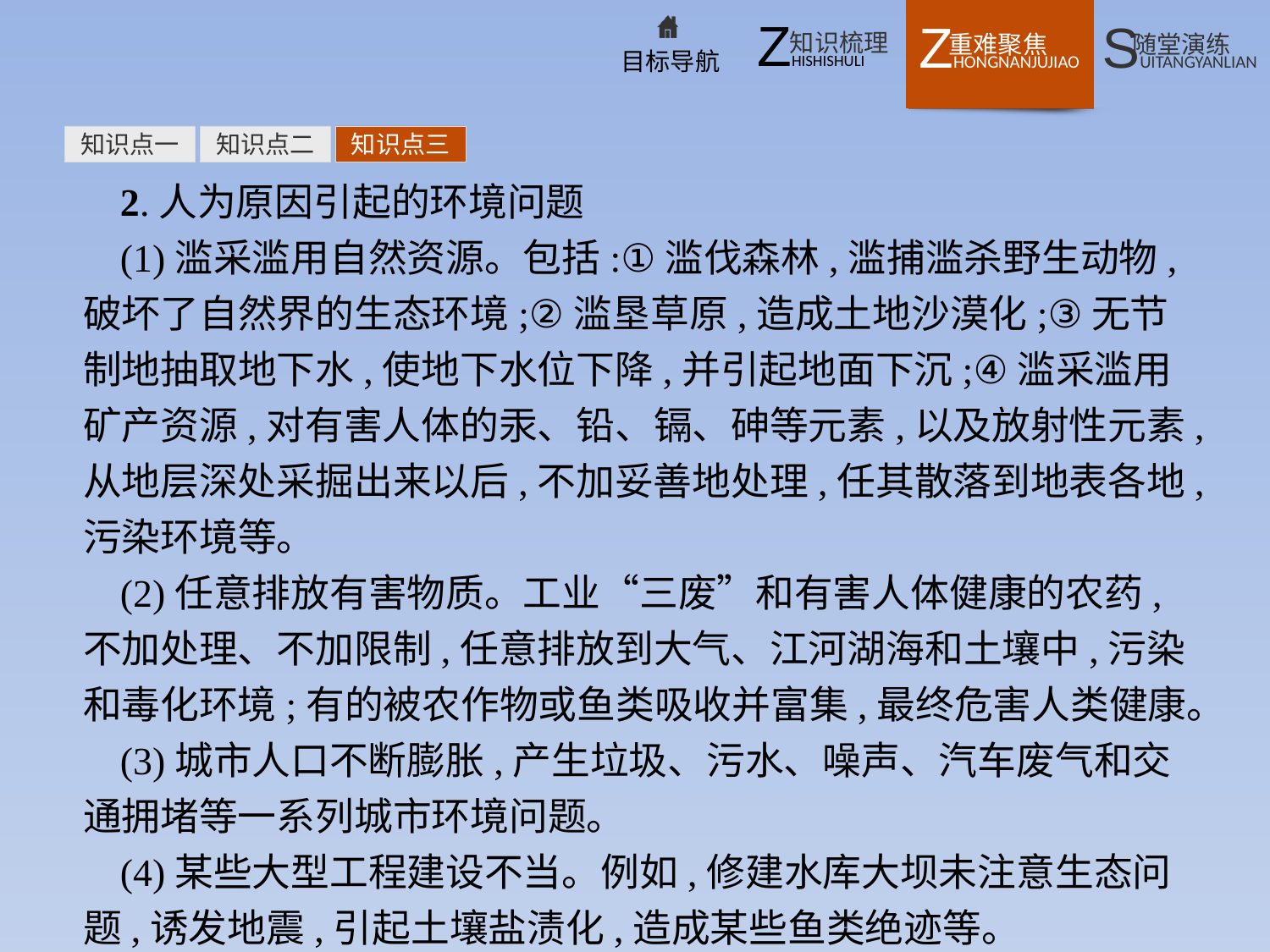

知识点一
知识点二
知识点三
2.人为原因引起的环境问题
(1)滥采滥用自然资源。包括:①滥伐森林,滥捕滥杀野生动物,破坏了自然界的生态环境;②滥垦草原,造成土地沙漠化;③无节制地抽取地下水,使地下水位下降,并引起地面下沉;④滥采滥用矿产资源,对有害人体的汞、铅、镉、砷等元素,以及放射性元素,从地层深处采掘出来以后,不加妥善地处理,任其散落到地表各地,污染环境等。
(2)任意排放有害物质。工业“三废”和有害人体健康的农药,不加处理、不加限制,任意排放到大气、江河湖海和土壤中,污染和毒化环境;有的被农作物或鱼类吸收并富集,最终危害人类健康。
(3)城市人口不断膨胀,产生垃圾、污水、噪声、汽车废气和交通拥堵等一系列城市环境问题。
(4)某些大型工程建设不当。例如,修建水库大坝未注意生态问题,诱发地震,引起土壤盐渍化,造成某些鱼类绝迹等。